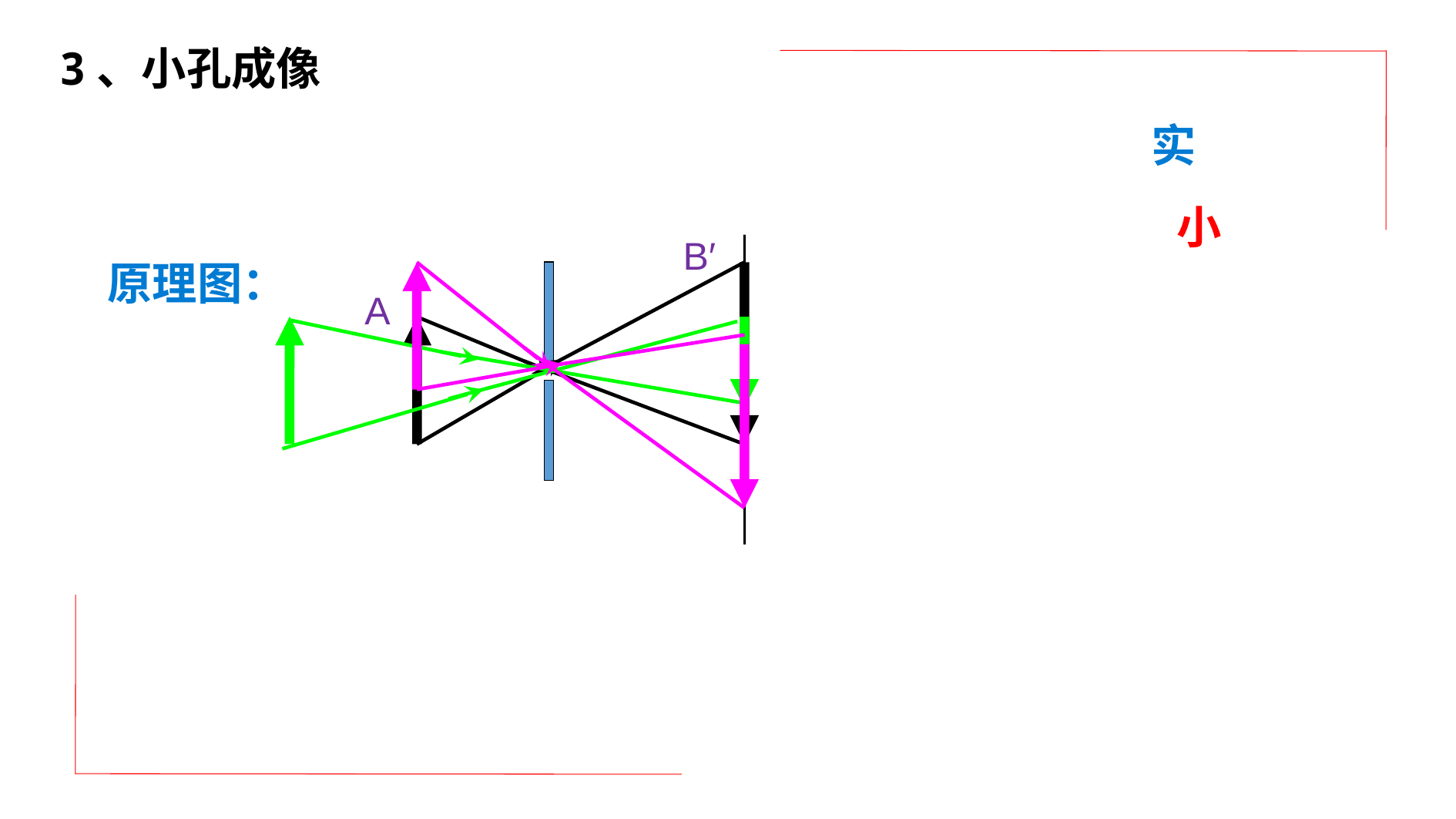

3、小孔成像
实
小
B′

原理图：

A

右